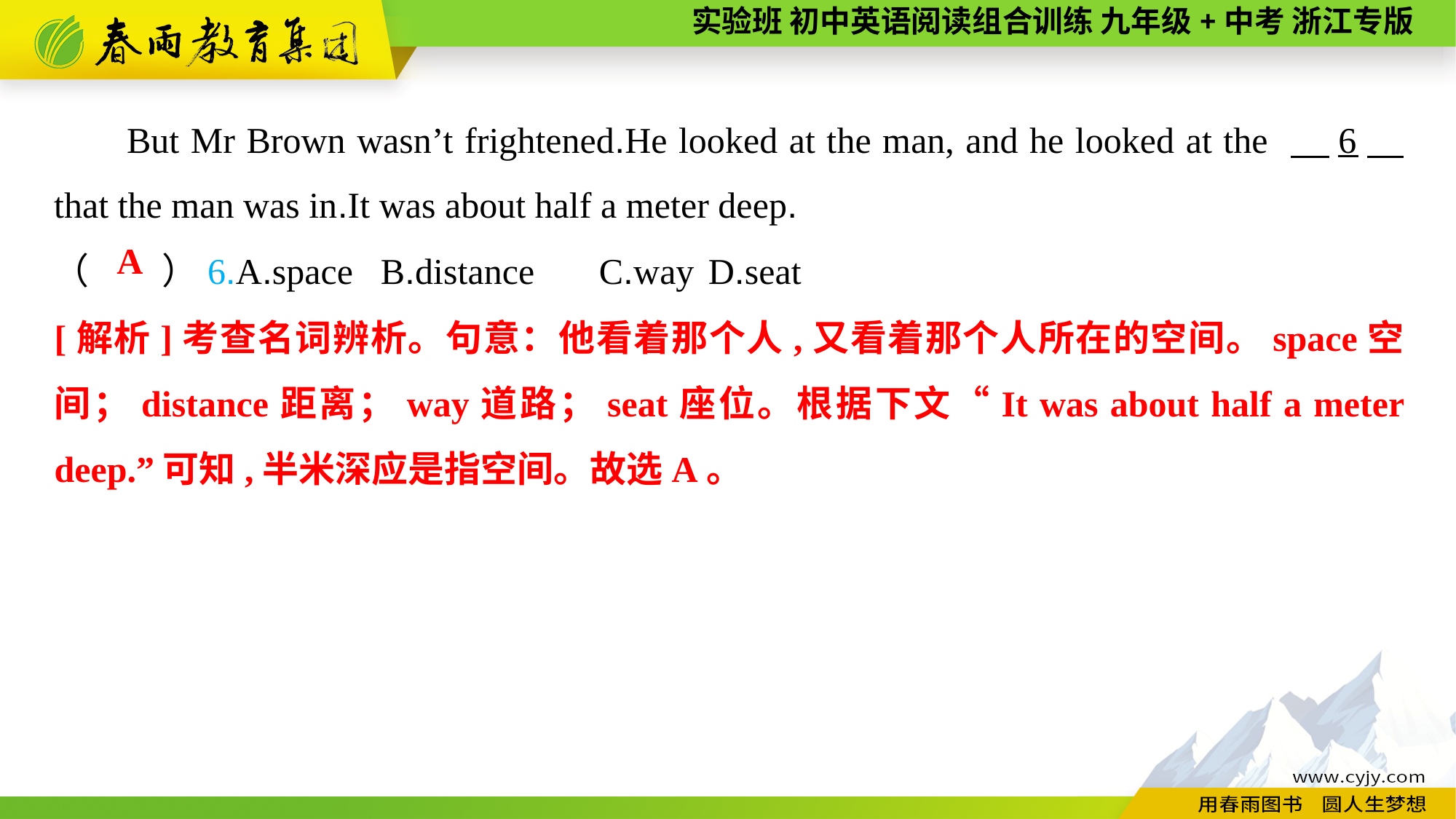

But Mr Brown wasn’t frightened.He looked at the man, and he looked at the 　6　 that the man was in.It was about half a meter deep.
（　　）6.A.space	B.distance	C.way	D.seat
A
[解析]考查名词辨析。句意：他看着那个人,又看着那个人所在的空间。space空间；distance距离；way道路；seat座位。根据下文“It was about half a meter deep.”可知,半米深应是指空间。故选A。